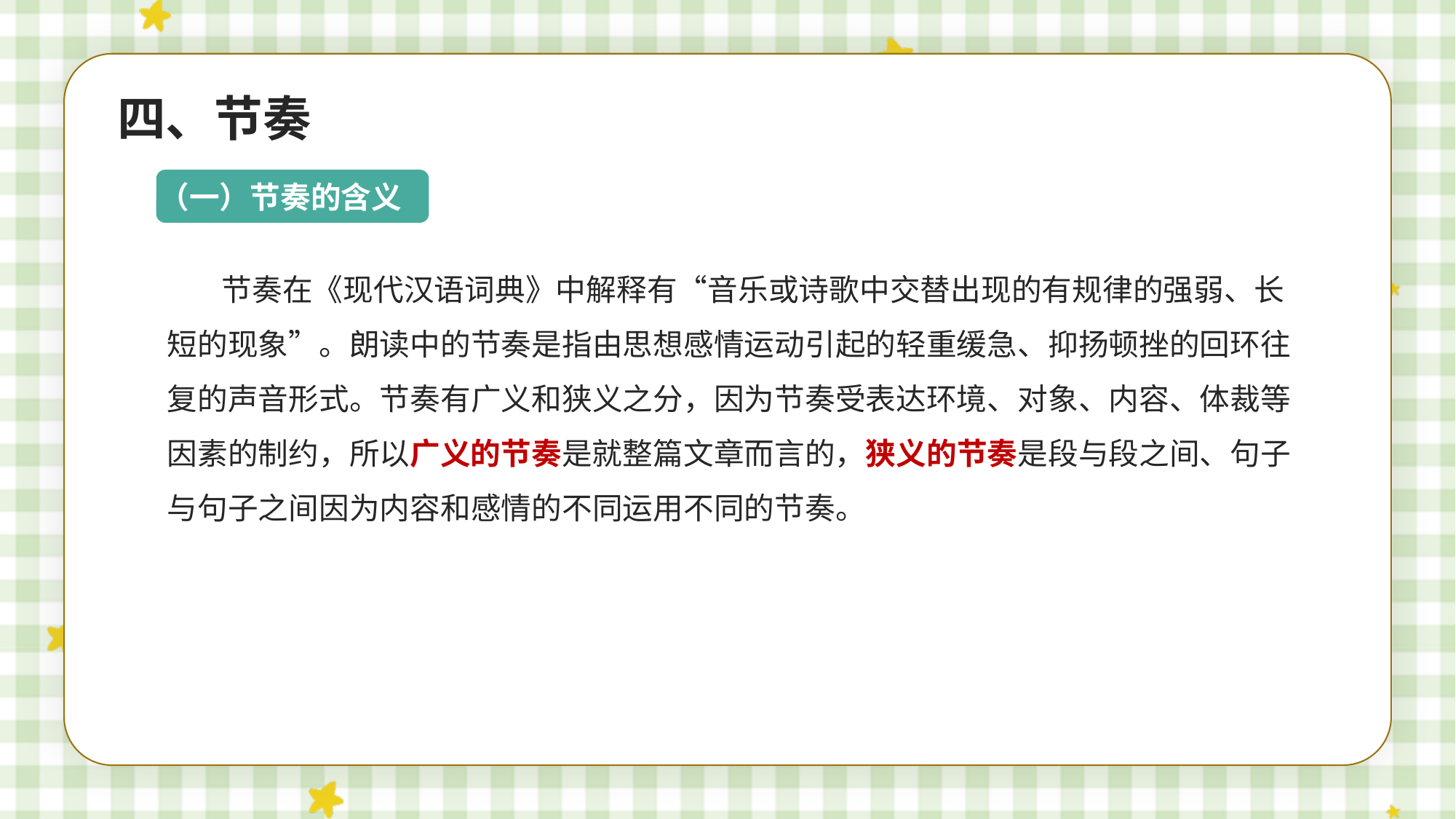

四、节奏
（一）节奏的含义
节奏在《现代汉语词典》中解释有“音乐或诗歌中交替出现的有规律的强弱、长短的现象”。朗读中的节奏是指由思想感情运动引起的轻重缓急、抑扬顿挫的回环往复的声音形式。节奏有广义和狭义之分，因为节奏受表达环境、对象、内容、体裁等因素的制约，所以广义的节奏是就整篇文章而言的，狭义的节奏是段与段之间、句子与句子之间因为内容和感情的不同运用不同的节奏。